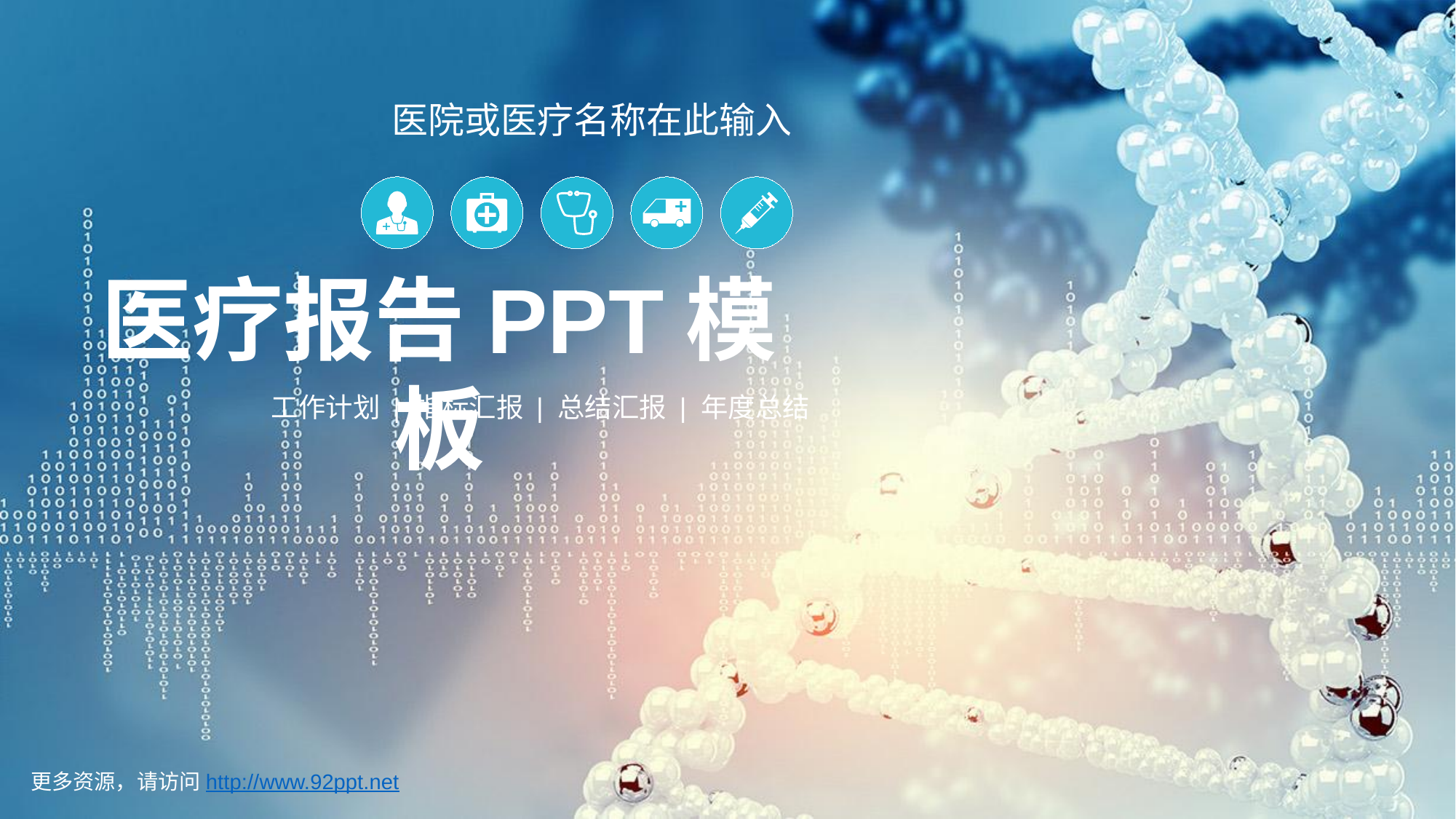

医院或医疗名称在此输入

医疗报告PPT模板
工作计划 | 指标汇报 | 总结汇报 | 年度总结
更多资源，请访问http://www.92ppt.net